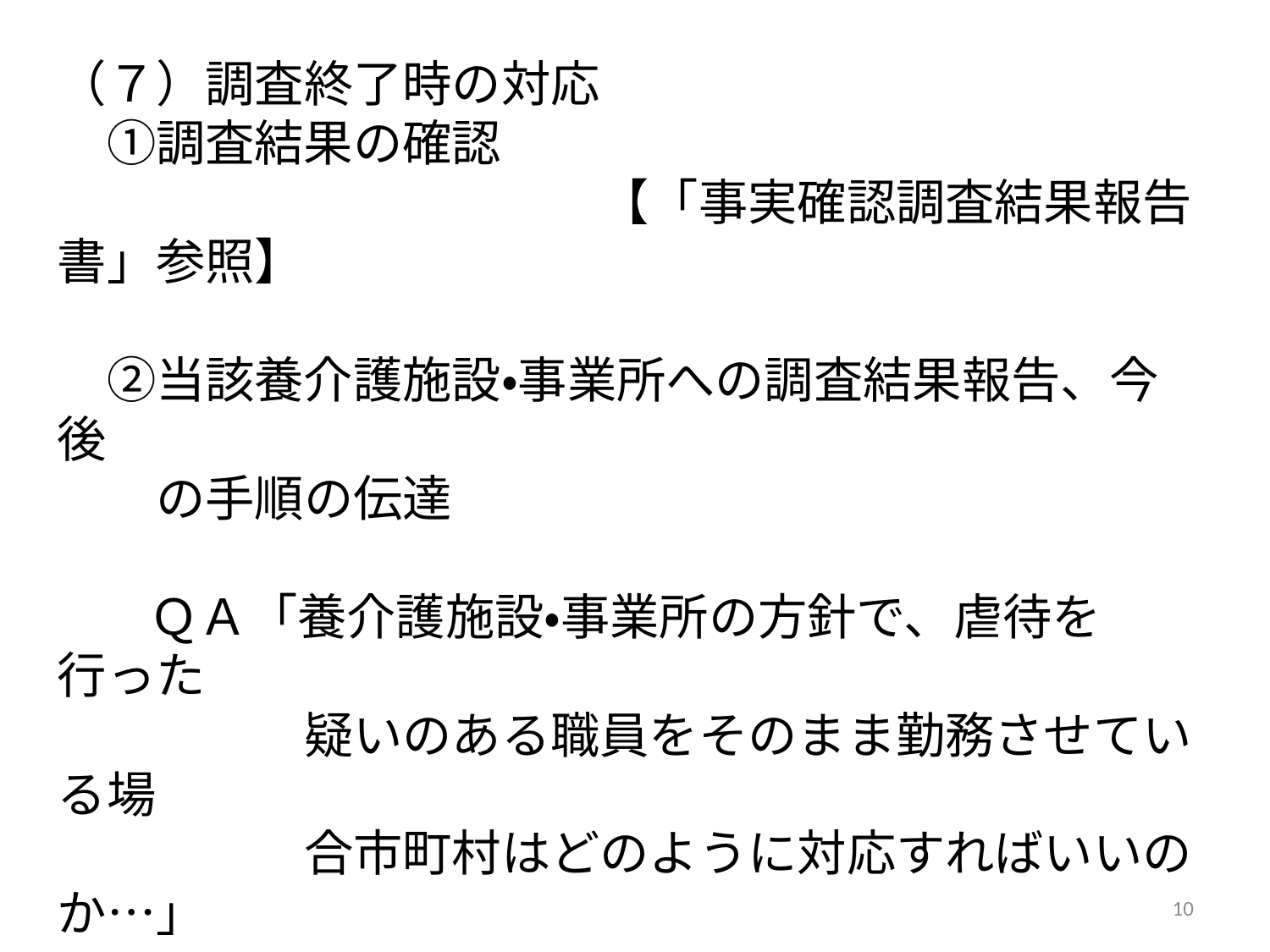

（７）調査終了時の対応
　①調査結果の確認
　　　　　　　　　　　【「事実確認調査結果報告書」参照】
 　
　②当該養介護施設・事業所への調査結果報告、今後
　　の手順の伝達
　　　　　ＱＡ「養介護施設・事業所の方針で、虐待を行った
　　　　　疑いのある職員をそのまま勤務させている場
　　　　　合市町村はどのように対応すればいいのか…」
　　　　　　　　　　　　　　　　　　　　　　　（手引きＰ８５Ｑ６）
８）再調査が必要な場合
９）関係機関からの情報収集（補充調査）

10